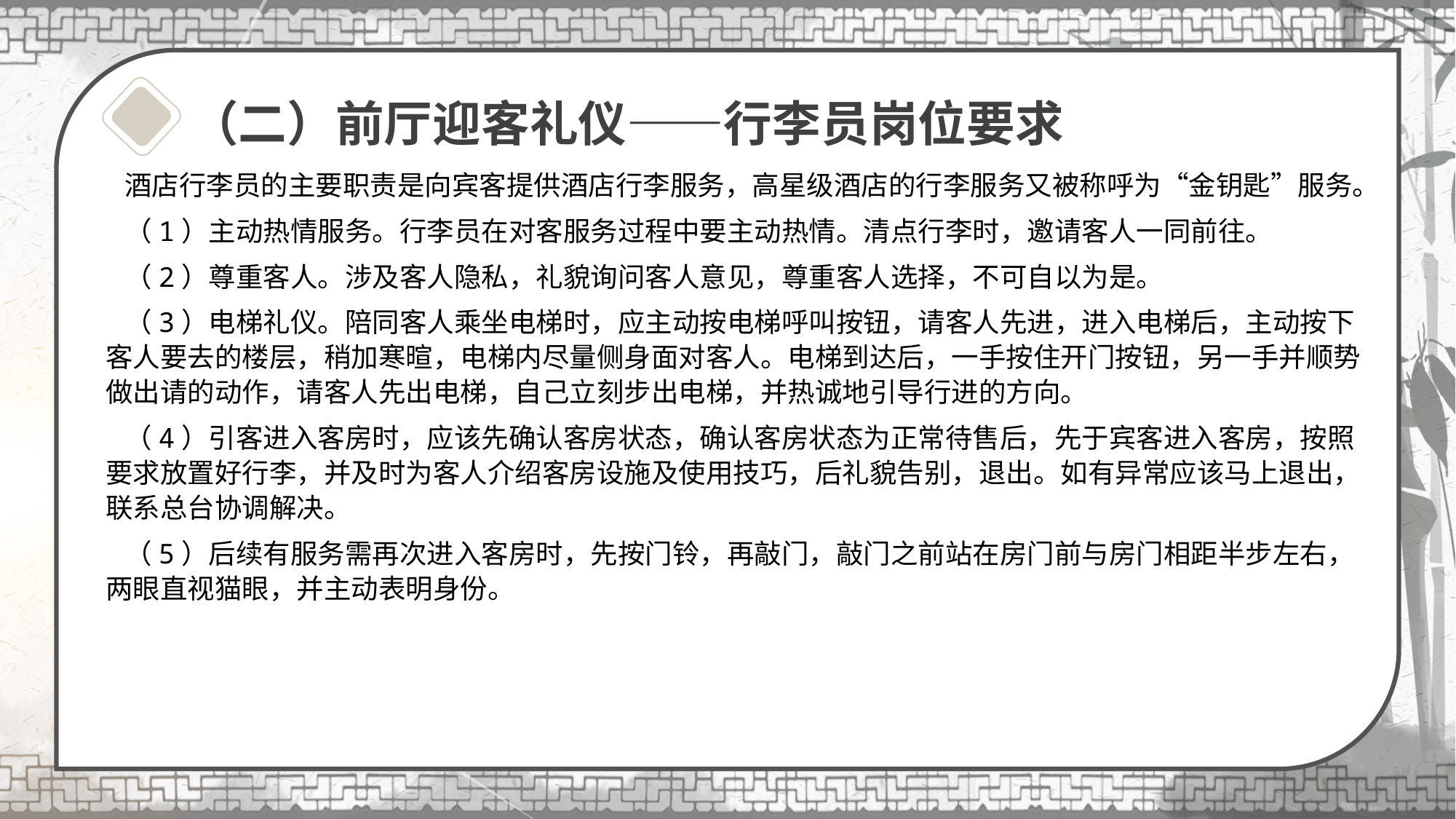

# （二）前厅迎客礼仪——行李员岗位要求
  酒店行李员的主要职责是向宾客提供酒店行李服务，高星级酒店的行李服务又被称呼为“金钥匙”服务。
  （1）主动热情服务。行李员在对客服务过程中要主动热情。清点行李时，邀请客人一同前往。
  （2）尊重客人。涉及客人隐私，礼貌询问客人意见，尊重客人选择，不可自以为是。
  （3）电梯礼仪。陪同客人乘坐电梯时，应主动按电梯呼叫按钮，请客人先进，进入电梯后，主动按下客人要去的楼层，稍加寒暄，电梯内尽量侧身面对客人。电梯到达后，一手按住开门按钮，另一手并顺势做出请的动作，请客人先出电梯，自己立刻步出电梯，并热诚地引导行进的方向。
  （4）引客进入客房时，应该先确认客房状态，确认客房状态为正常待售后，先于宾客进入客房，按照要求放置好行李，并及时为客人介绍客房设施及使用技巧，后礼貌告别，退出。如有异常应该马上退出，联系总台协调解决。
  （5）后续有服务需再次进入客房时，先按门铃，再敲门，敲门之前站在房门前与房门相距半步左右，两眼直视猫眼，并主动表明身份。